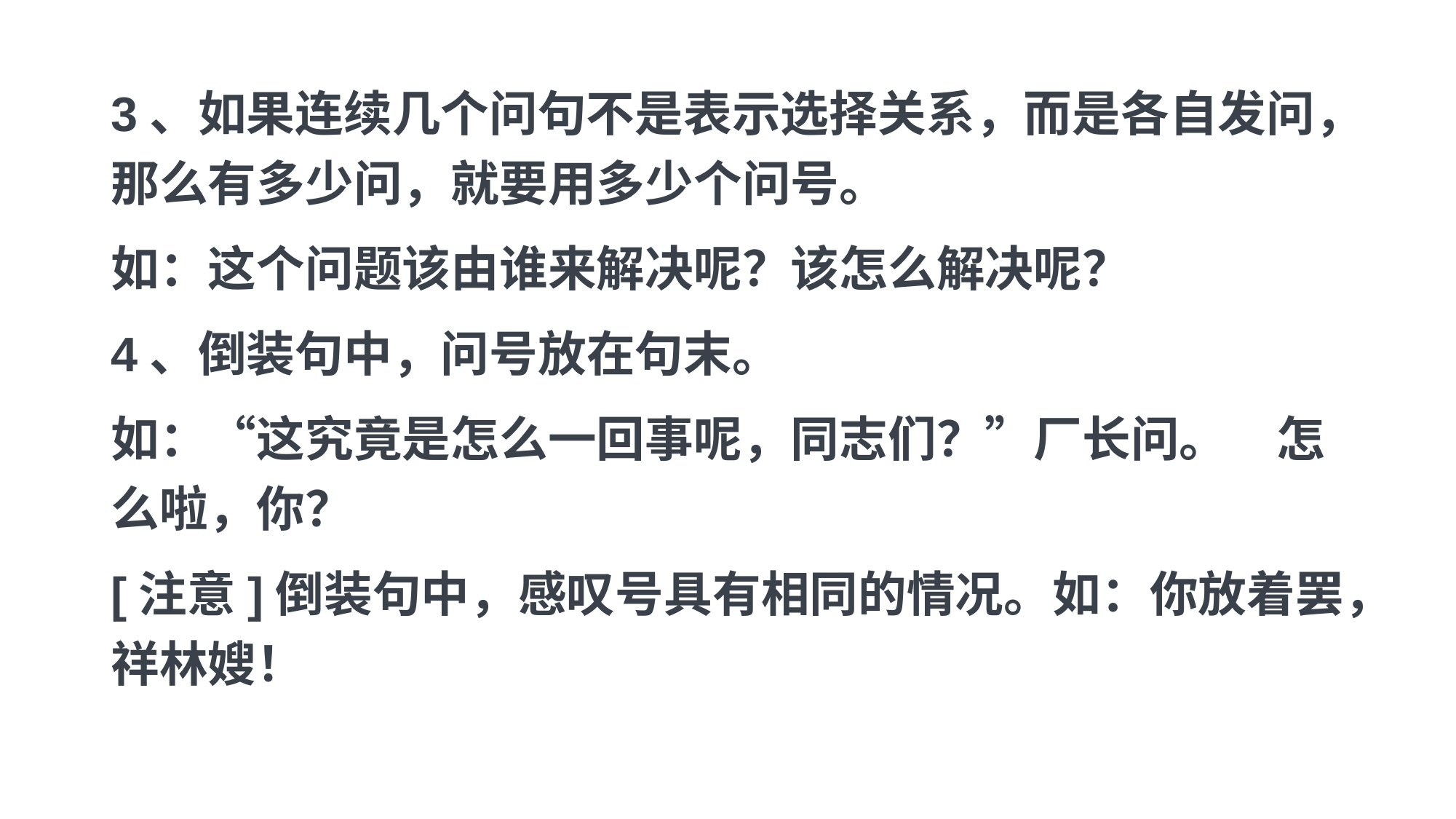

3、如果连续几个问句不是表示选择关系，而是各自发问，那么有多少问，就要用多少个问号。
如：这个问题该由谁来解决呢？该怎么解决呢？
4、倒装句中，问号放在句末。
如：“这究竟是怎么一回事呢，同志们？”厂长问。　怎么啦，你？
[注意]倒装句中，感叹号具有相同的情况。如：你放着罢，祥林嫂！